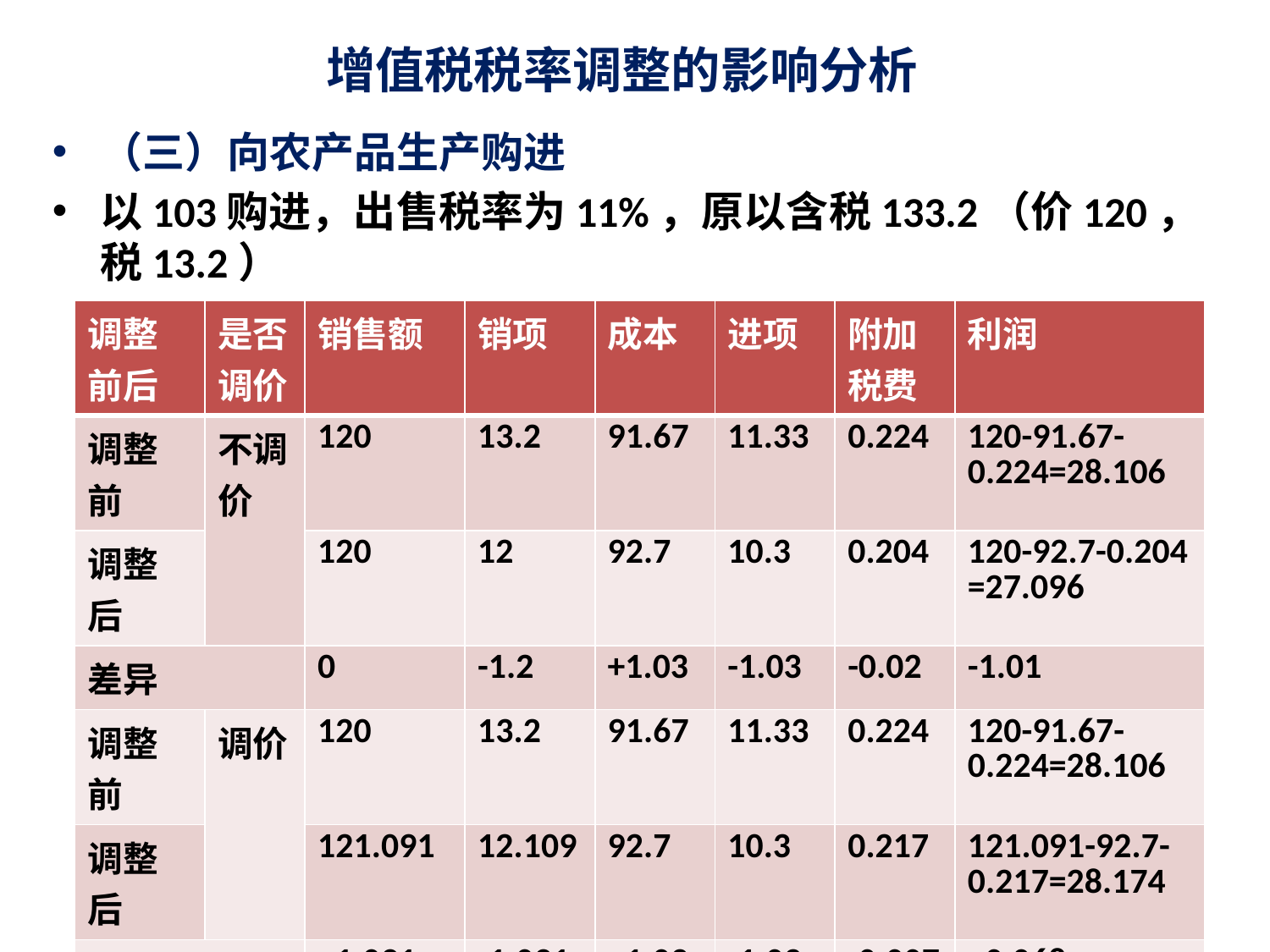

# 增值税税率调整的影响分析
（三）向农产品生产购进
以103购进，出售税率为11%，原以含税133.2（价120，税13.2）

| 调整前后 | 是否调价 | 销售额 | 销项 | 成本 | 进项 | 附加税费 | 利润 |
| --- | --- | --- | --- | --- | --- | --- | --- |
| 调整前 | 不调价 | 120 | 13.2 | 91.67 | 11.33 | 0.224 | 120-91.67-0.224=28.106 |
| 调整后 |  | 120 | 12 | 92.7 | 10.3 | 0.204 | 120-92.7-0.204 =27.096 |
| 差异 |  | 0 | -1.2 | +1.03 | -1.03 | -0.02 | -1.01 |
| 调整前 | 调价 | 120 | 13.2 | 91.67 | 11.33 | 0.224 | 120-91.67-0.224=28.106 |
| 调整后 |  | 121.091 | 12.109 | 92.7 | 10.3 | 0.217 | 121.091-92.7-0.217=28.174 |
| 差异 |  | +1.091 | -1.091 | +1.03 | -1.03 | -0.007 | +0.068 |